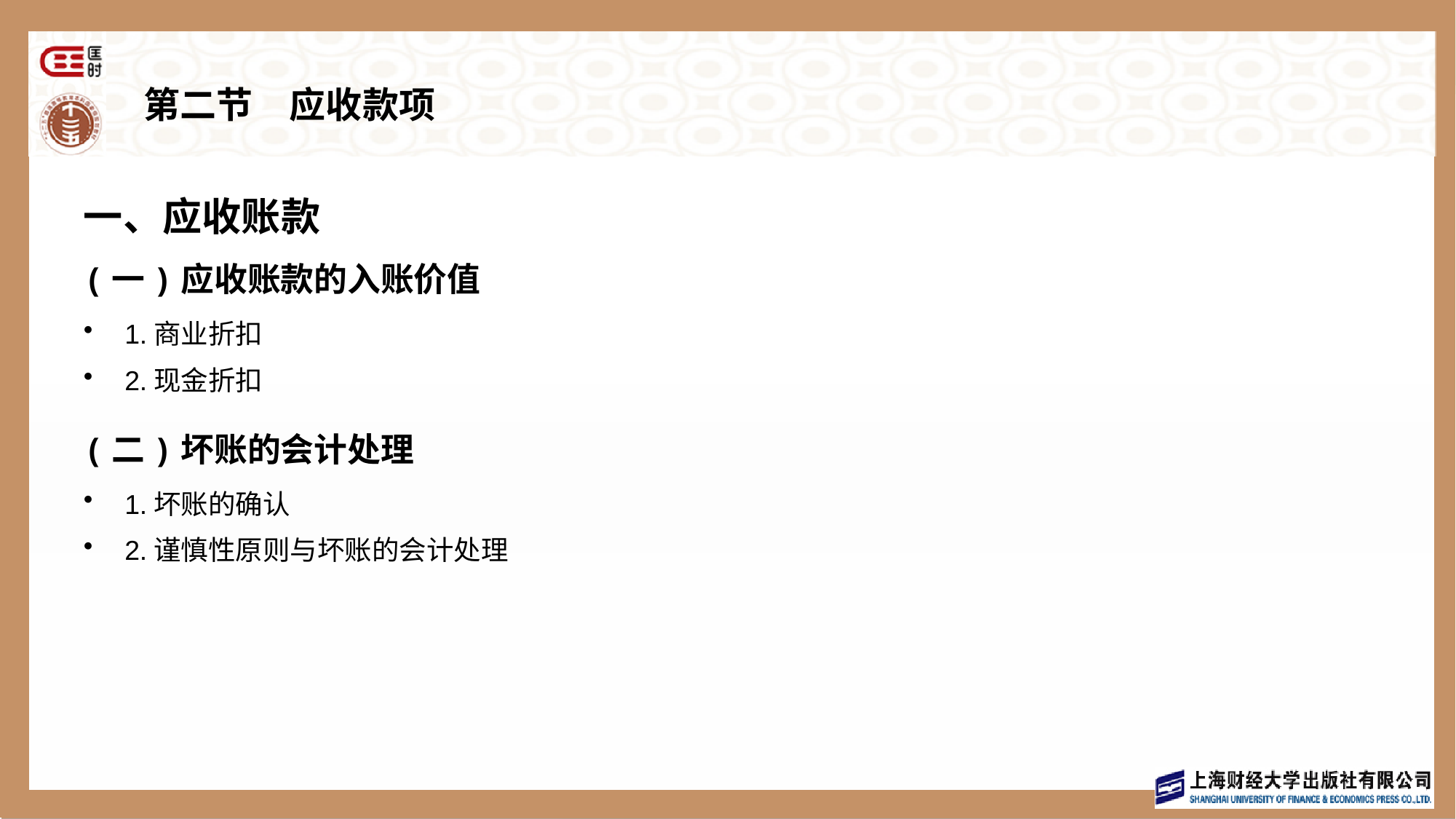

# 第二节　应收款项
一、应收账款
(一)应收账款的入账价值
1.商业折扣
2.现金折扣
(二)坏账的会计处理
1.坏账的确认
2.谨慎性原则与坏账的会计处理